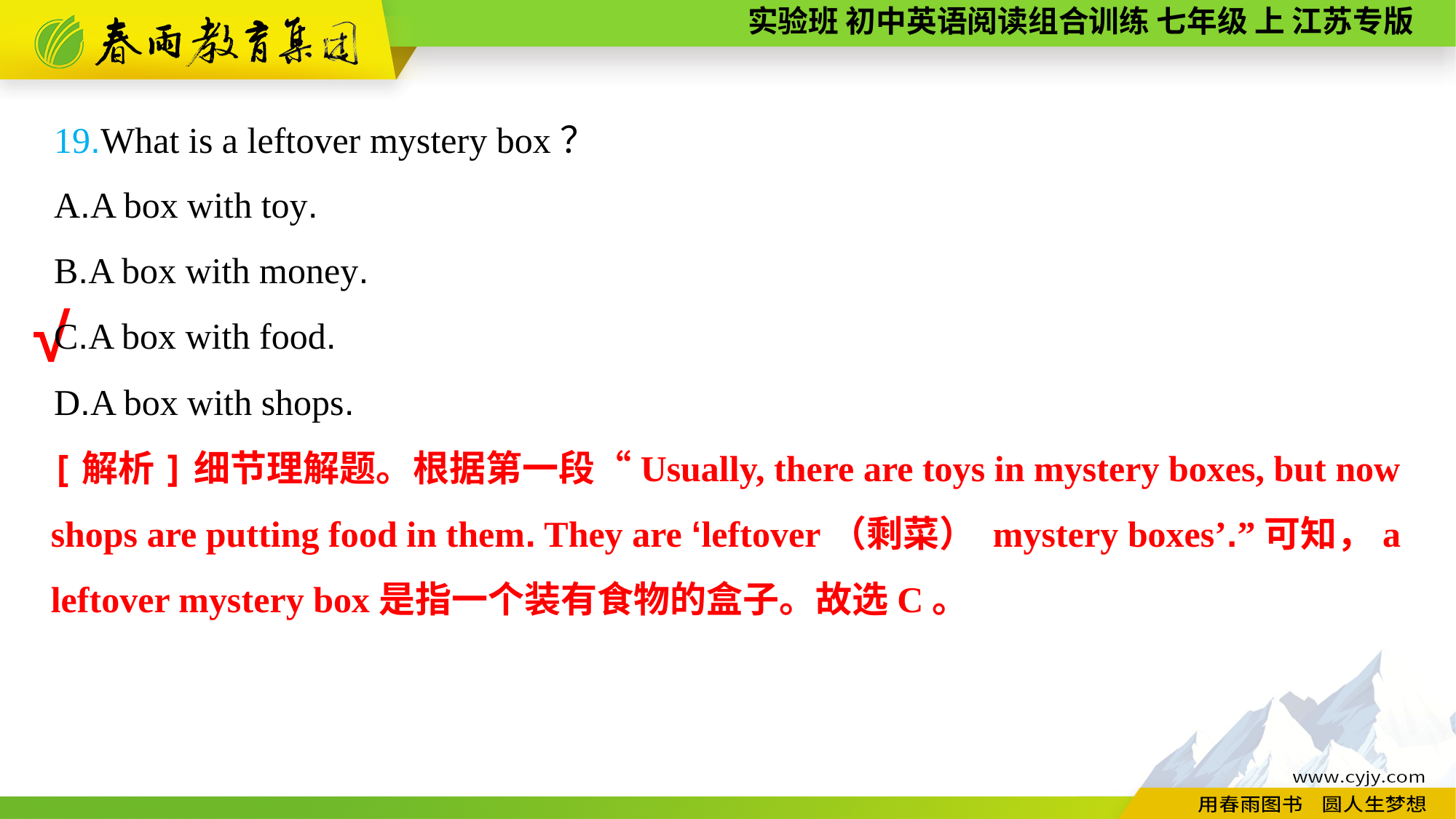

19.What is a leftover mystery box？
A.A box with toy.
B.A box with money.
C.A box with food.
D.A box with shops.
√
[解析]细节理解题。根据第一段“Usually, there are toys in mystery boxes, but now shops are putting food in them. They are ‘leftover（剩菜） mystery boxes’.”可知，a leftover mystery box是指一个装有食物的盒子。故选C。